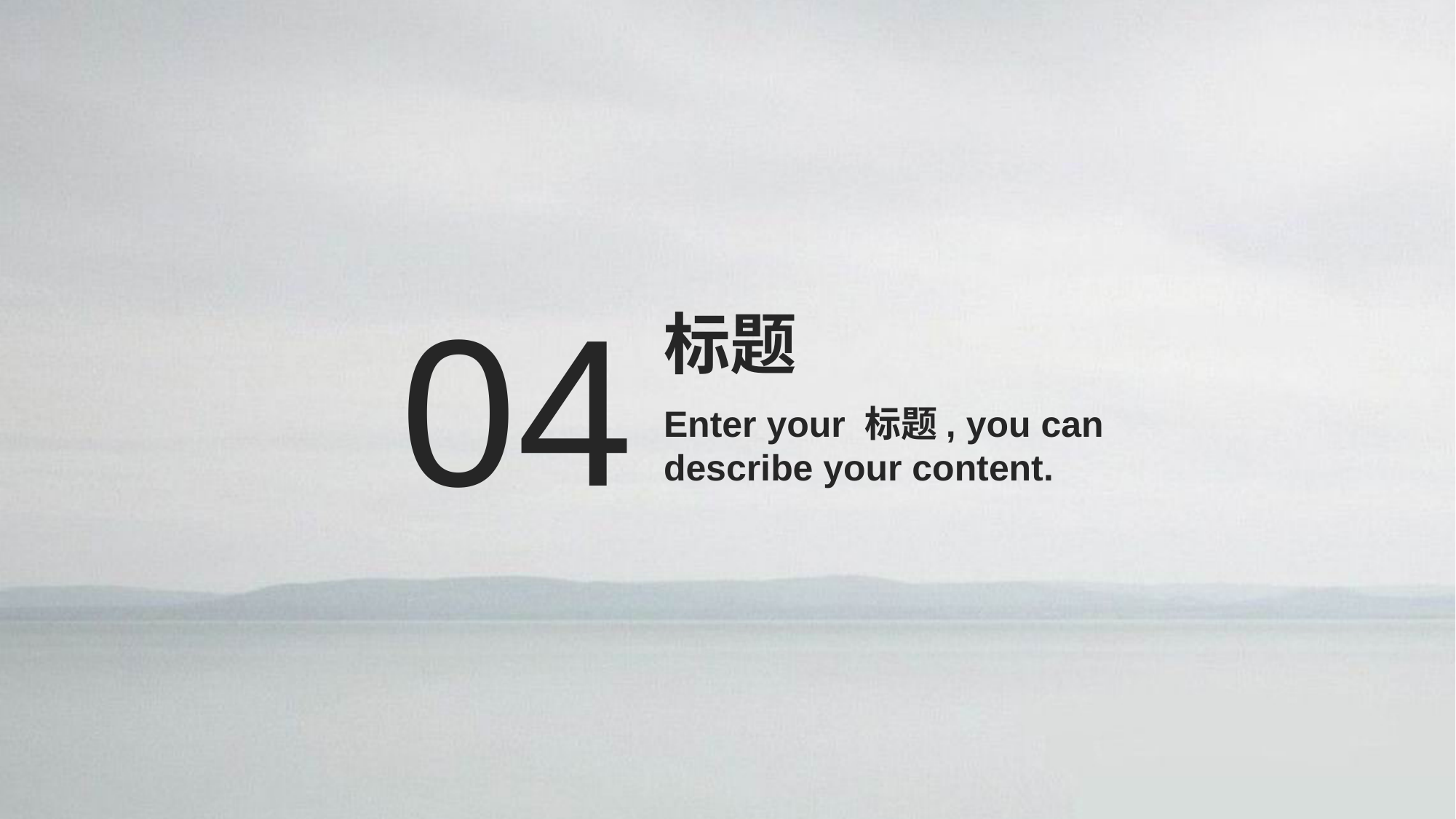

04
标题
Enter your 标题, you can describe your content.